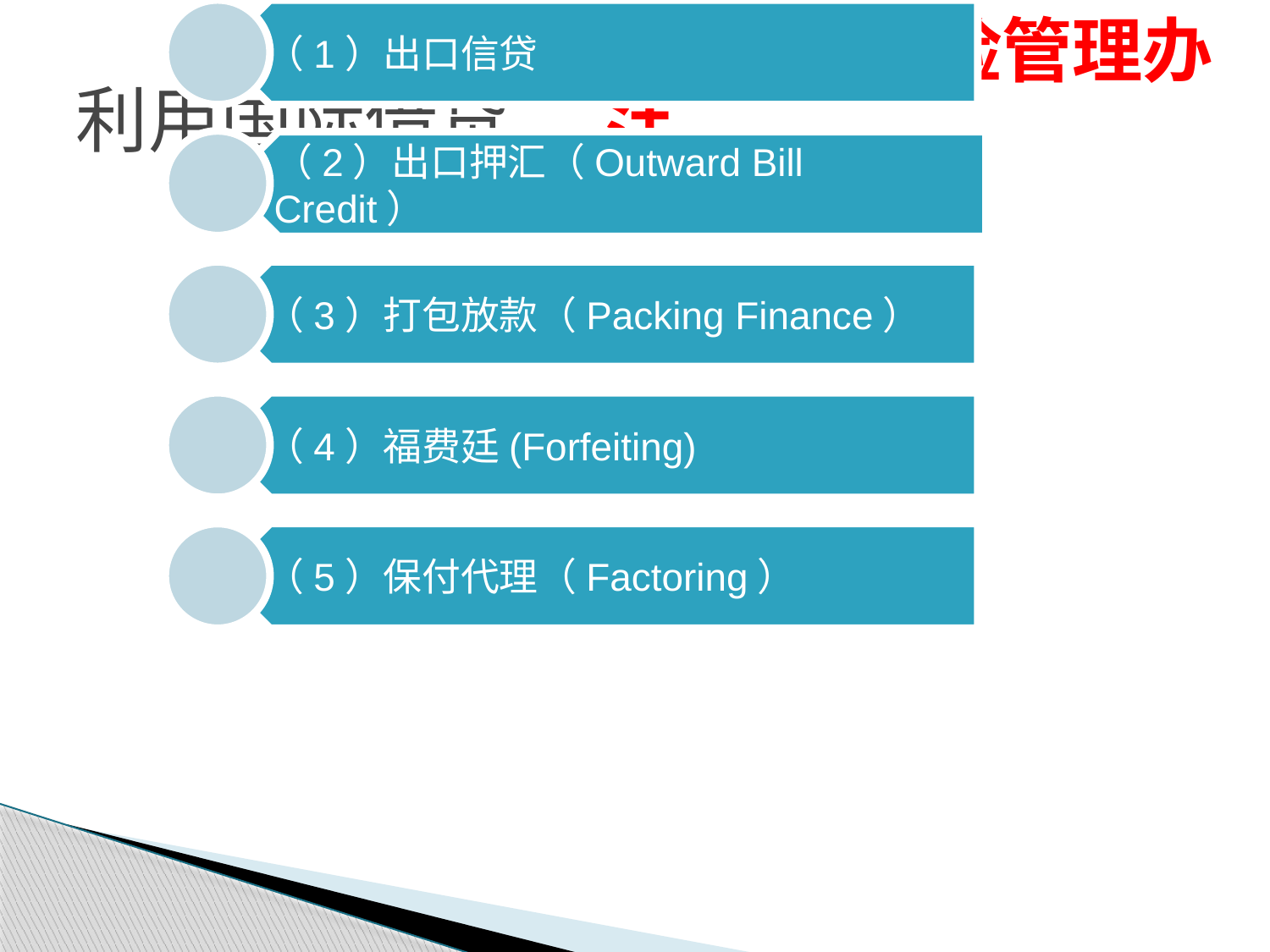

# 利用国际借贷
（1）出口信贷
（2）出口押汇（Outward Bill Credit）
（3）打包放款（Packing Finance）
（4）福费廷(Forfeiting)
（5）保付代理（Factoring）